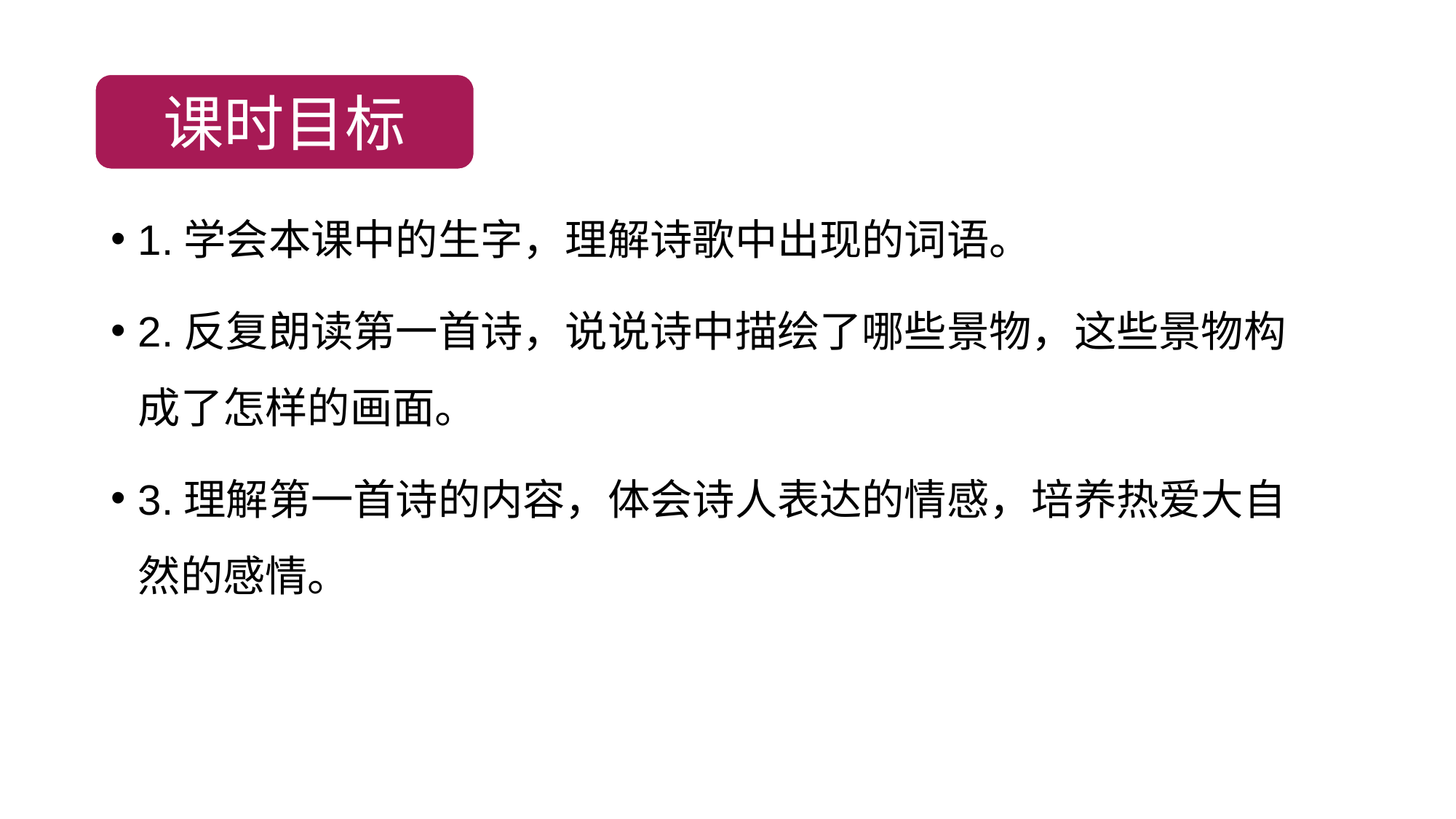

课时目标
1.学会本课中的生字，理解诗歌中出现的词语。
2.反复朗读第一首诗，说说诗中描绘了哪些景物，这些景物构成了怎样的画面。
3.理解第一首诗的内容，体会诗人表达的情感，培养热爱大自然的感情。